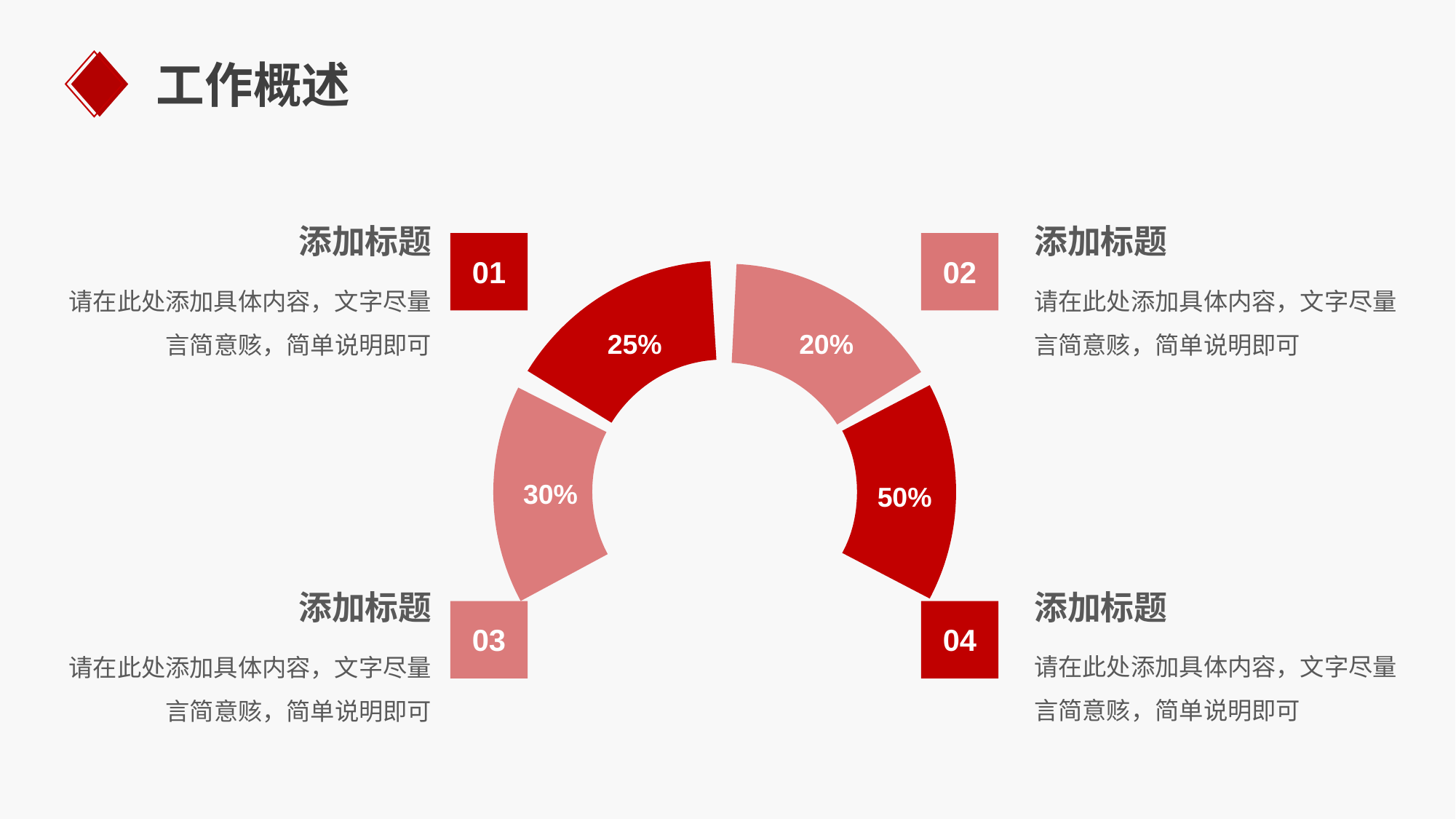

工作概述

添加标题
请在此处添加具体内容，文字尽量言简意赅，简单说明即可
添加标题
请在此处添加具体内容，文字尽量言简意赅，简单说明即可

01
02

25%
20%
30%
50%
添加标题
请在此处添加具体内容，文字尽量言简意赅，简单说明即可
添加标题
请在此处添加具体内容，文字尽量言简意赅，简单说明即可

03
04